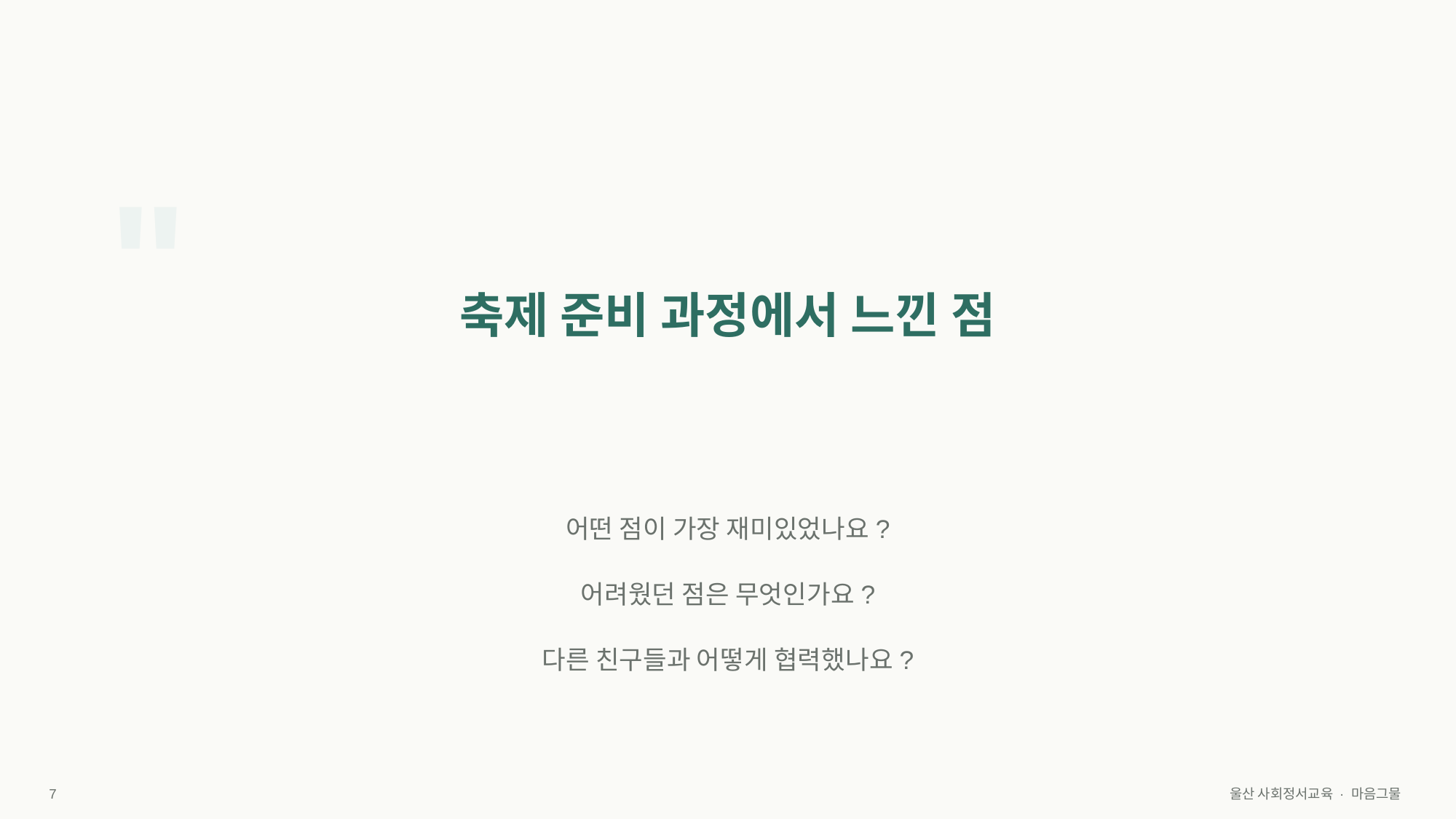

"
축제 준비 과정에서 느낀 점
어떤 점이 가장 재미있었나요?
어려웠던 점은 무엇인가요?
다른 친구들과 어떻게 협력했나요?
7
울산 사회정서교육 · 마음그물